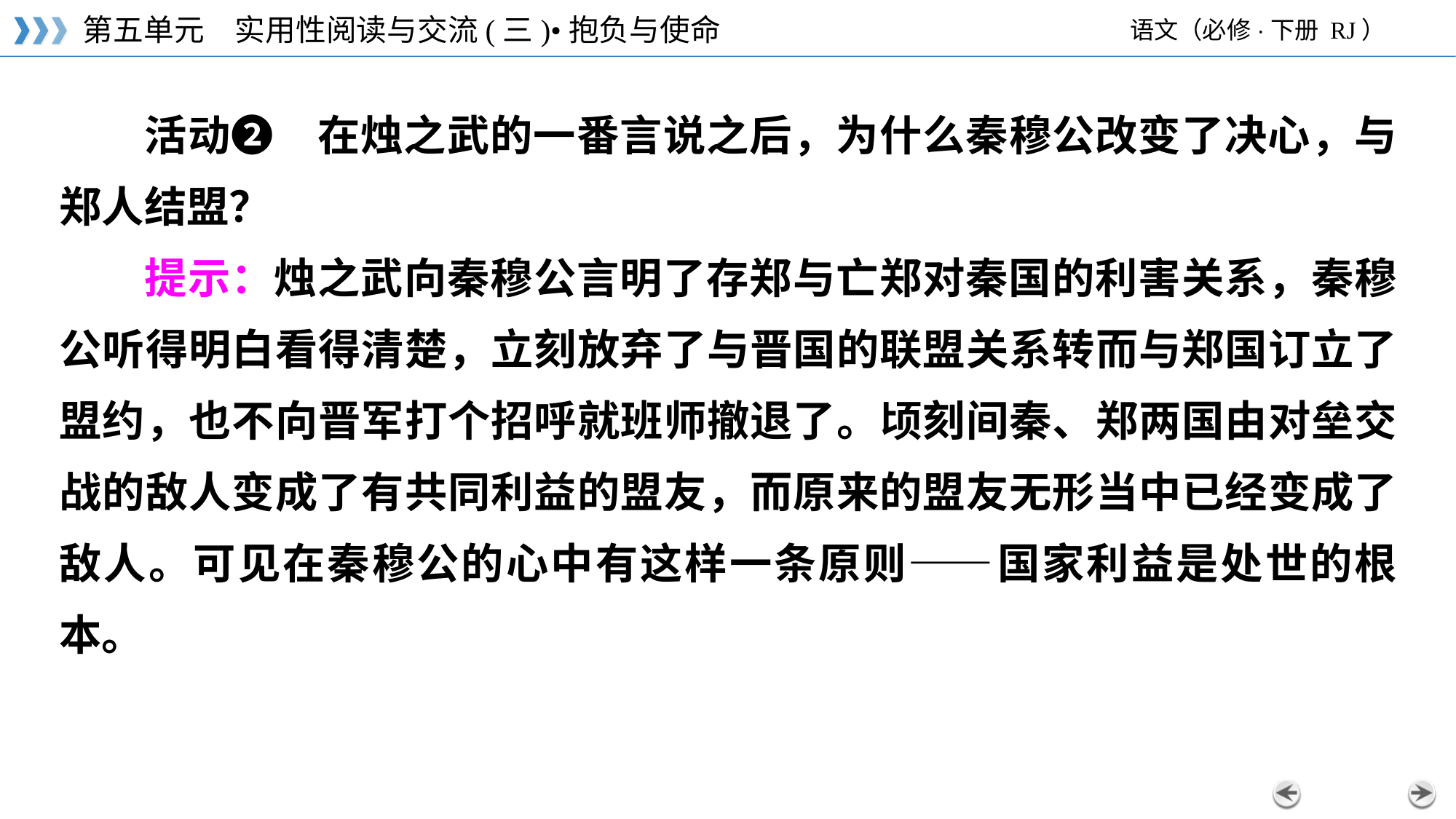

活动❷　在烛之武的一番言说之后，为什么秦穆公改变了决心，与郑人结盟？
提示：烛之武向秦穆公言明了存郑与亡郑对秦国的利害关系，秦穆公听得明白看得清楚，立刻放弃了与晋国的联盟关系转而与郑国订立了盟约，也不向晋军打个招呼就班师撤退了。顷刻间秦、郑两国由对垒交战的敌人变成了有共同利益的盟友，而原来的盟友无形当中已经变成了敌人。可见在秦穆公的心中有这样一条原则——国家利益是处世的根本。